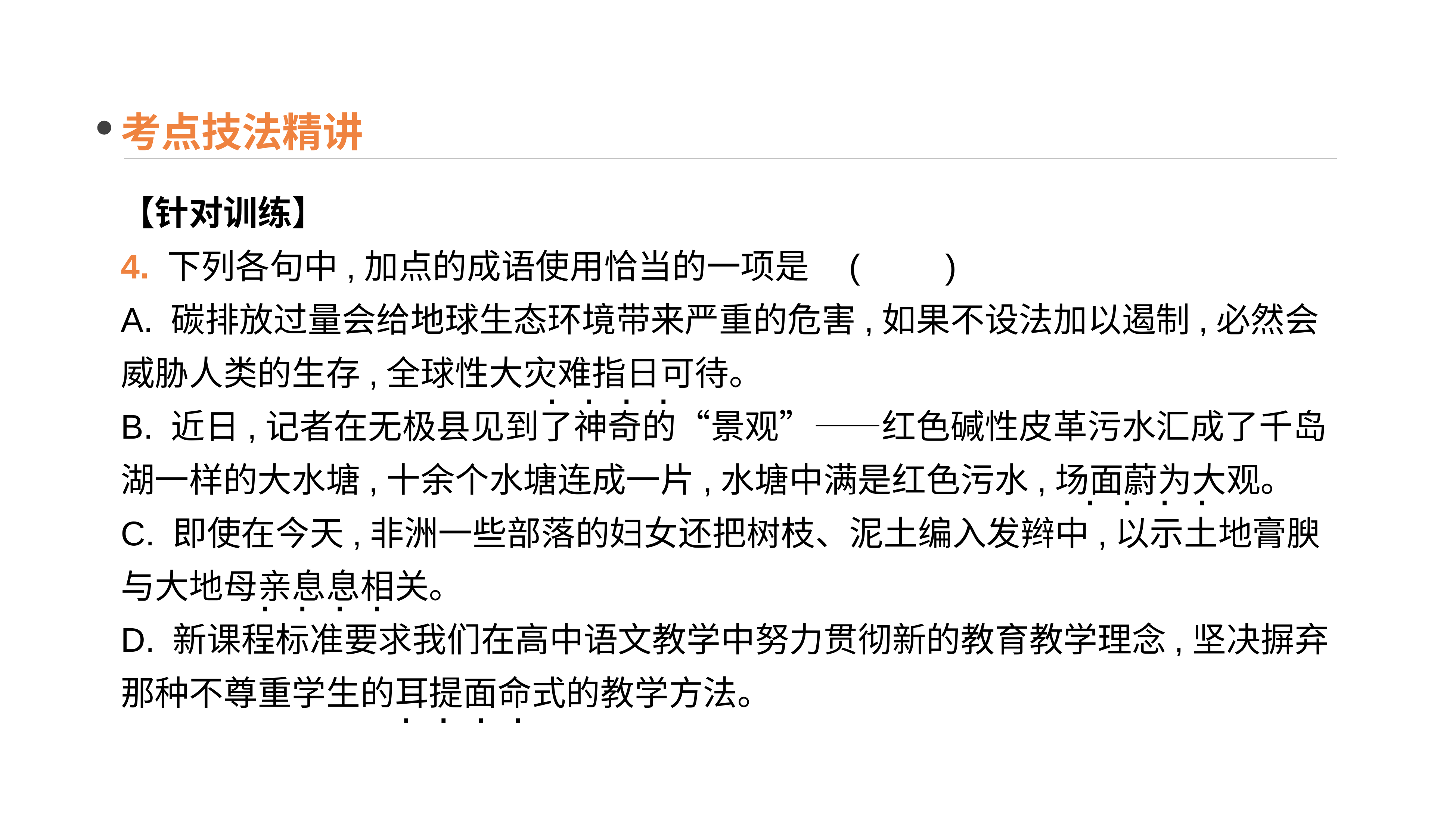

考点技法精讲

【针对训练】
4. 下列各句中,加点的成语使用恰当的一项是	(　　)
A. 碳排放过量会给地球生态环境带来严重的危害,如果不设法加以遏制,必然会威胁人类的生存,全球性大灾难指日可待。
B. 近日,记者在无极县见到了神奇的“景观”——红色碱性皮革污水汇成了千岛湖一样的大水塘,十余个水塘连成一片,水塘中满是红色污水,场面蔚为大观。
C. 即使在今天,非洲一些部落的妇女还把树枝、泥土编入发辫中,以示土地膏腴与大地母亲息息相关。
D. 新课程标准要求我们在高中语文教学中努力贯彻新的教育教学理念,坚决摒弃那种不尊重学生的耳提面命式的教学方法。
·  ·  ·  ·
·  ·  ·  ·
·  ·  ·  ·
·  ·  ·  ·